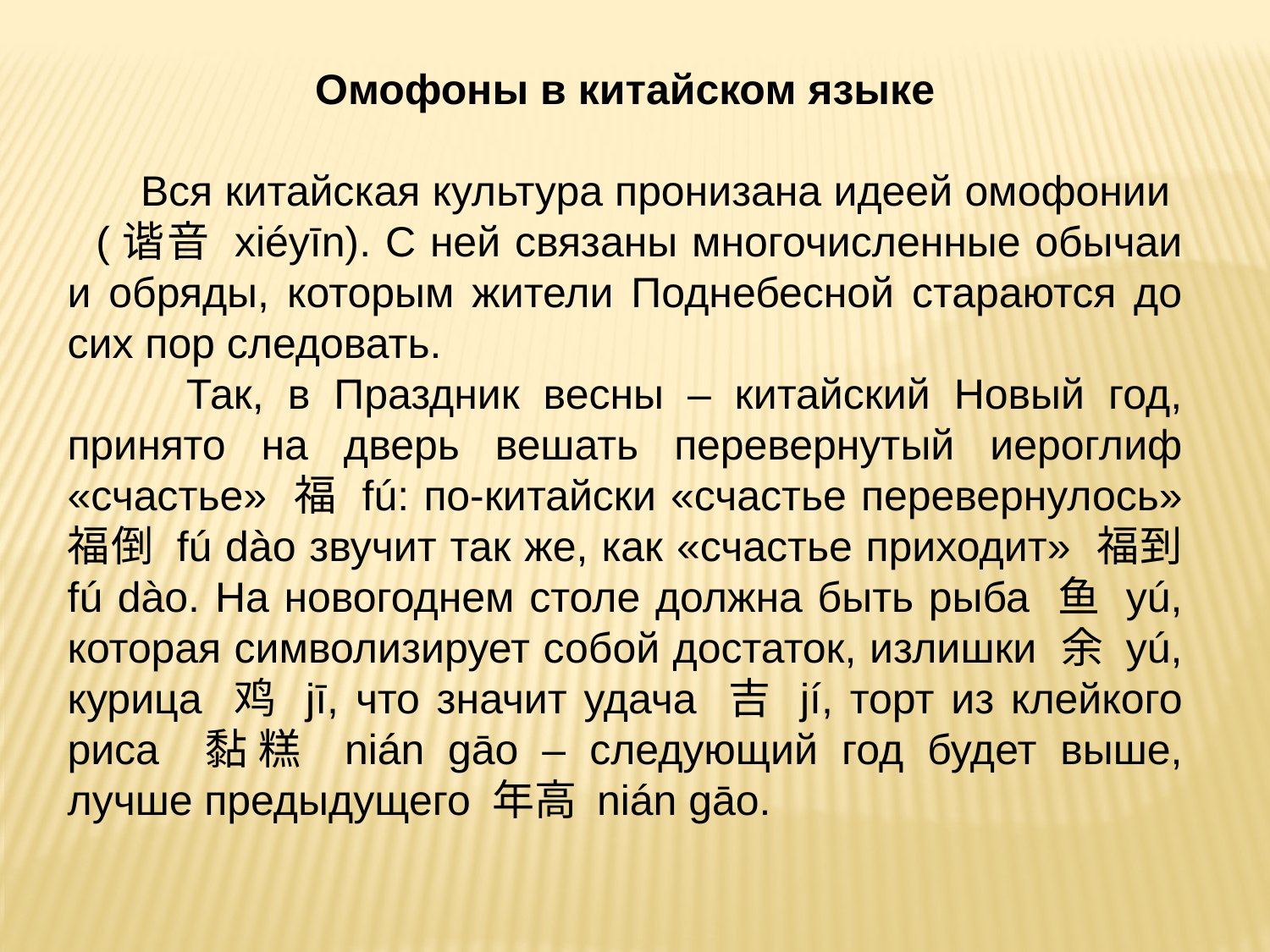

Омофоны в китайском языке

      Вся китайская культура пронизана идеей омофонии    (谐音 xiéyīn). С ней связаны многочисленные обычаи и обряды, которым жители Поднебесной стараются до сих пор следовать.
     Так, в Праздник весны – китайский Новый год, принято на дверь вешать перевернутый иероглиф «счастье» 福 fú: по-китайски «счастье перевернулось» 福倒 fú dào звучит так же, как «счастье приходит» 福到 fú dào. На новогоднем столе должна быть рыба 鱼 yú, которая символизирует собой достаток, излишки 余 yú, курица 鸡 jī, что значит удача 吉 jí, торт из клейкого риса 黏糕 nián gāo – следующий год будет выше, лучше предыдущего 年高 nián gāo.